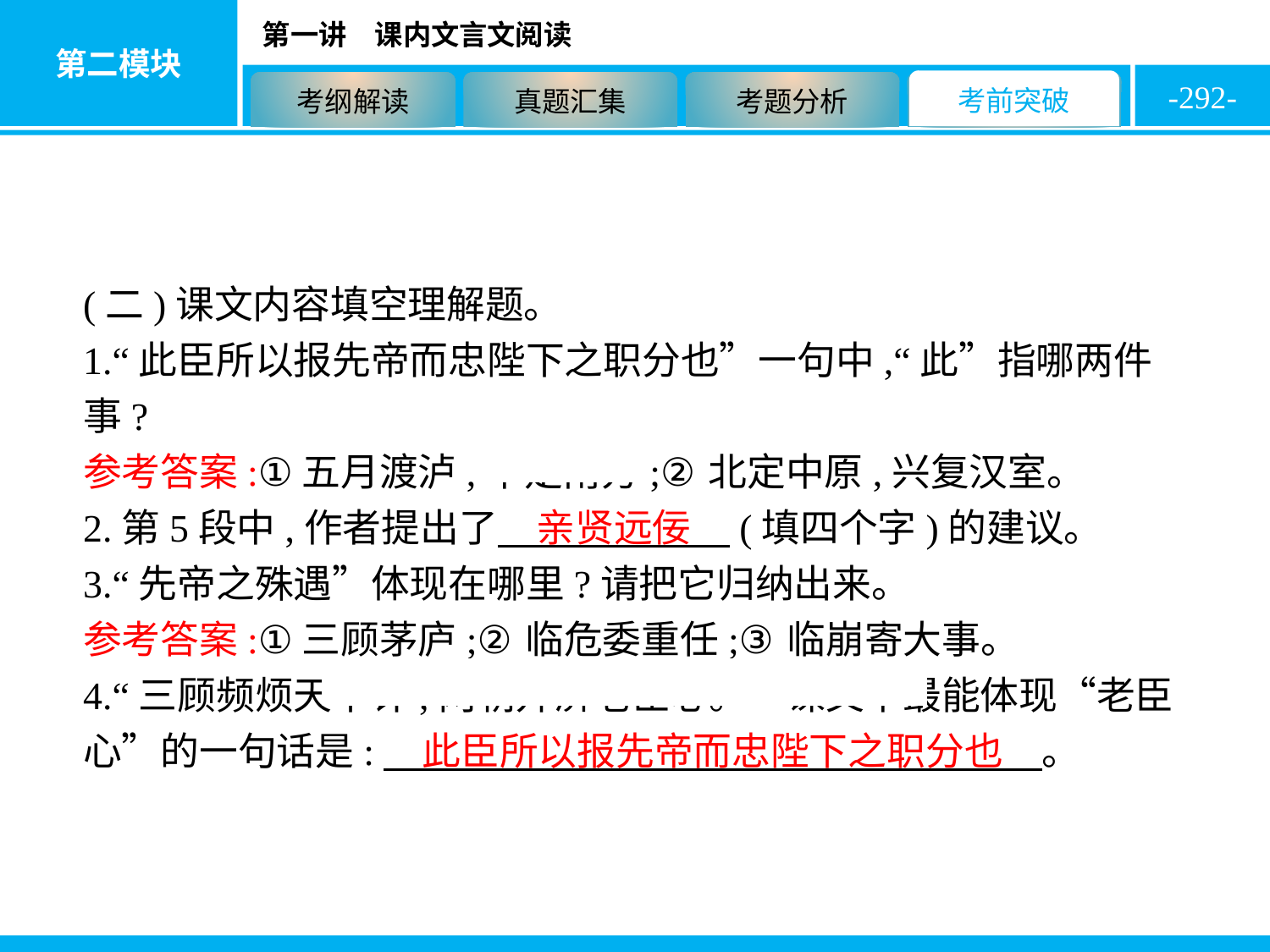

-292-
(二)课文内容填空理解题。
1.“此臣所以报先帝而忠陛下之职分也”一句中,“此”指哪两件事?
参考答案:①五月渡泸,平定南方;②北定中原,兴复汉室。
2.第5段中,作者提出了　亲贤远佞　(填四个字)的建议。
3.“先帝之殊遇”体现在哪里?请把它归纳出来。
参考答案:①三顾茅庐;②临危委重任;③临崩寄大事。
4.“三顾频烦天下计,两朝开济老臣心。”课文中最能体现“老臣心”的一句话是:　此臣所以报先帝而忠陛下之职分也　。